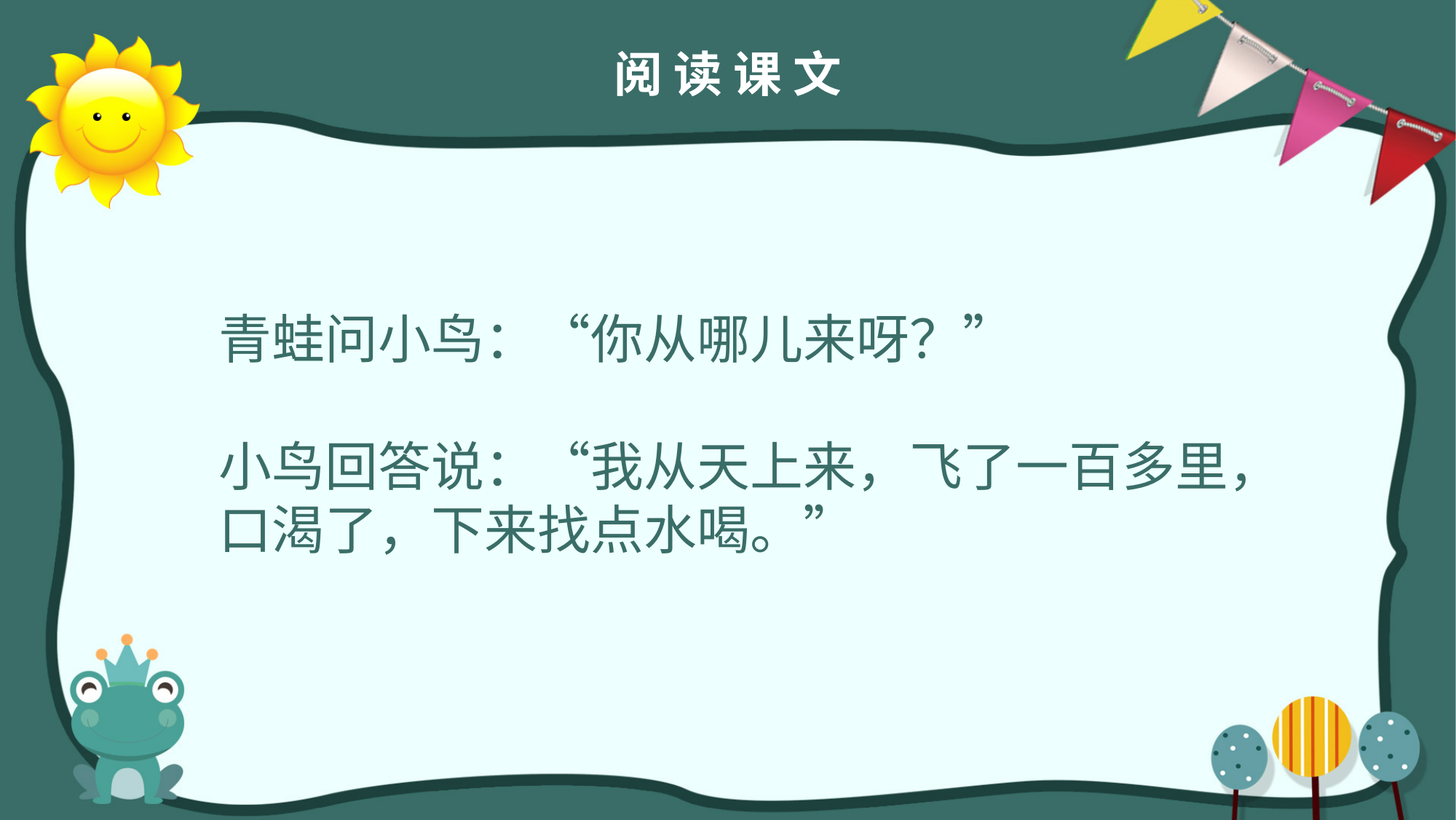

阅 读 课 文
青蛙问小鸟：“你从哪儿来呀？”

小鸟回答说：“我从天上来，飞了一百多里，口渴了，下来找点水喝。”